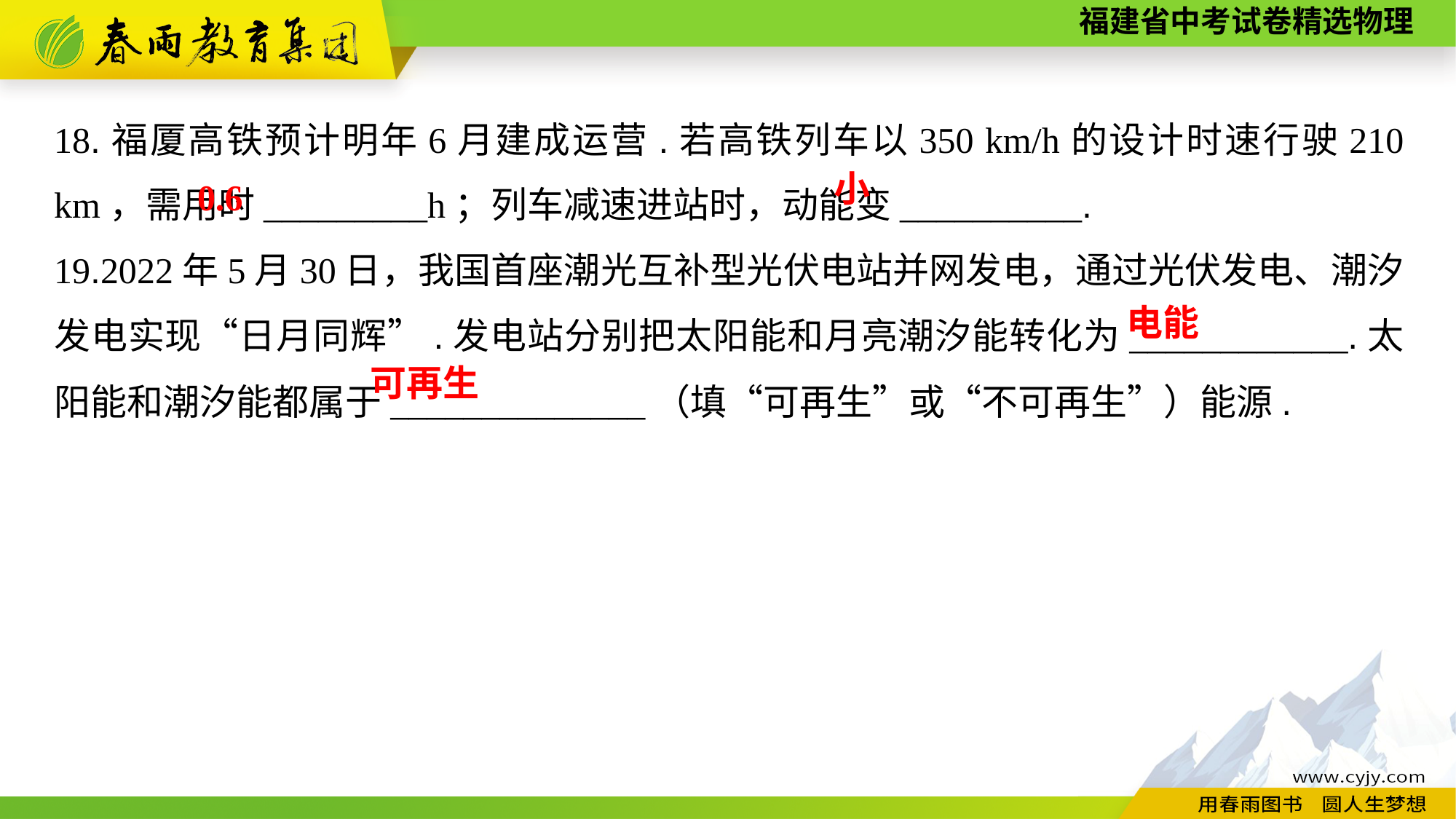

18.福厦高铁预计明年6月建成运营.若高铁列车以350 km/h的设计时速行驶210 km，需用时_________h；列车减速进站时，动能变__________.
19.2022年5月30日，我国首座潮光互补型光伏电站并网发电，通过光伏发电、潮汐发电实现“日月同辉”.发电站分别把太阳能和月亮潮汐能转化为____________.太阳能和潮汐能都属于______________（填“可再生”或“不可再生”）能源.
小
0.6
电能
可再生